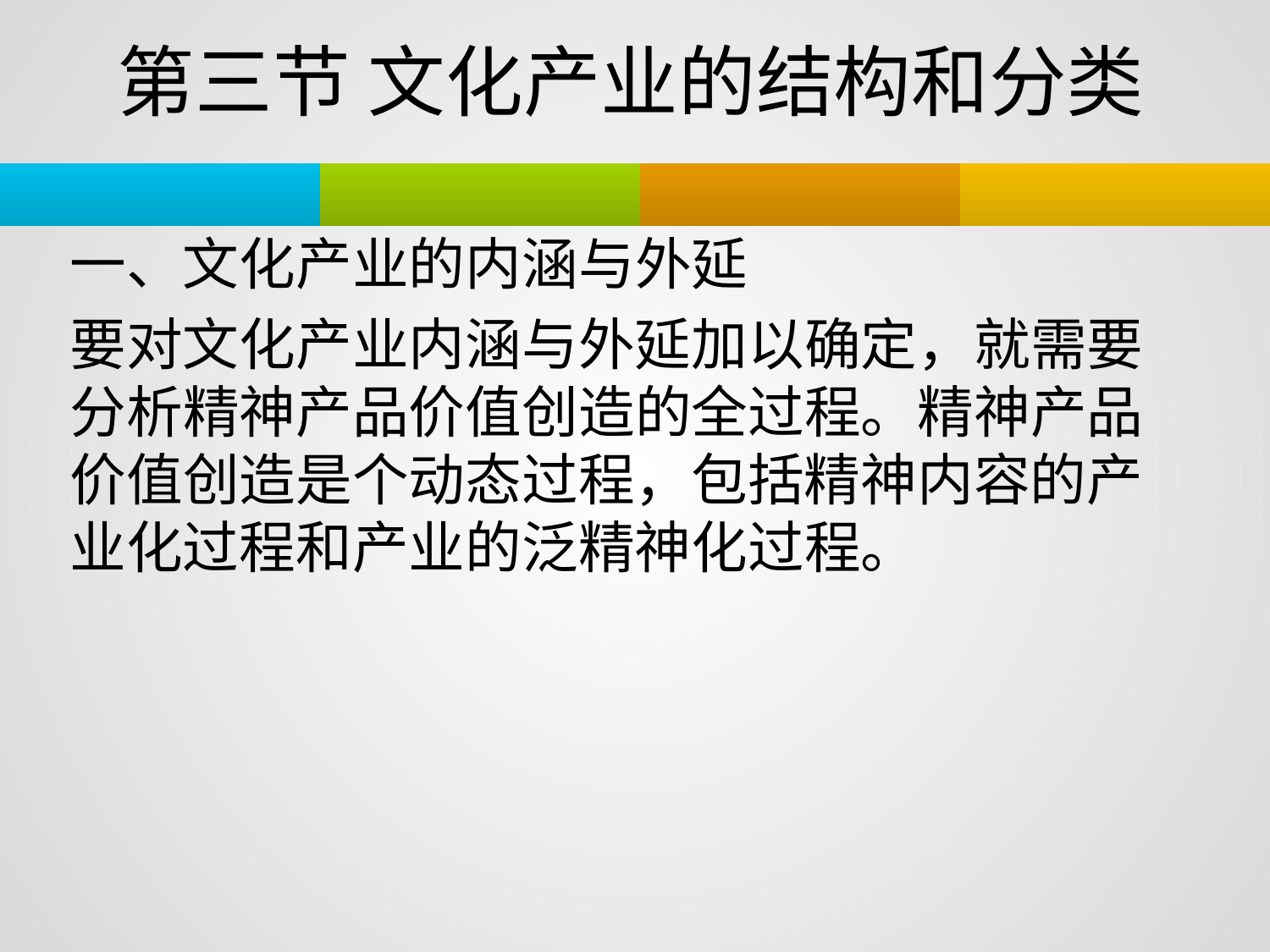

# 第三节 文化产业的结构和分类

一、文化产业的内涵与外延
要对文化产业内涵与外延加以确定，就需要分析精神产品价值创造的全过程。精神产品价值创造是个动态过程，包括精神内容的产业化过程和产业的泛精神化过程。